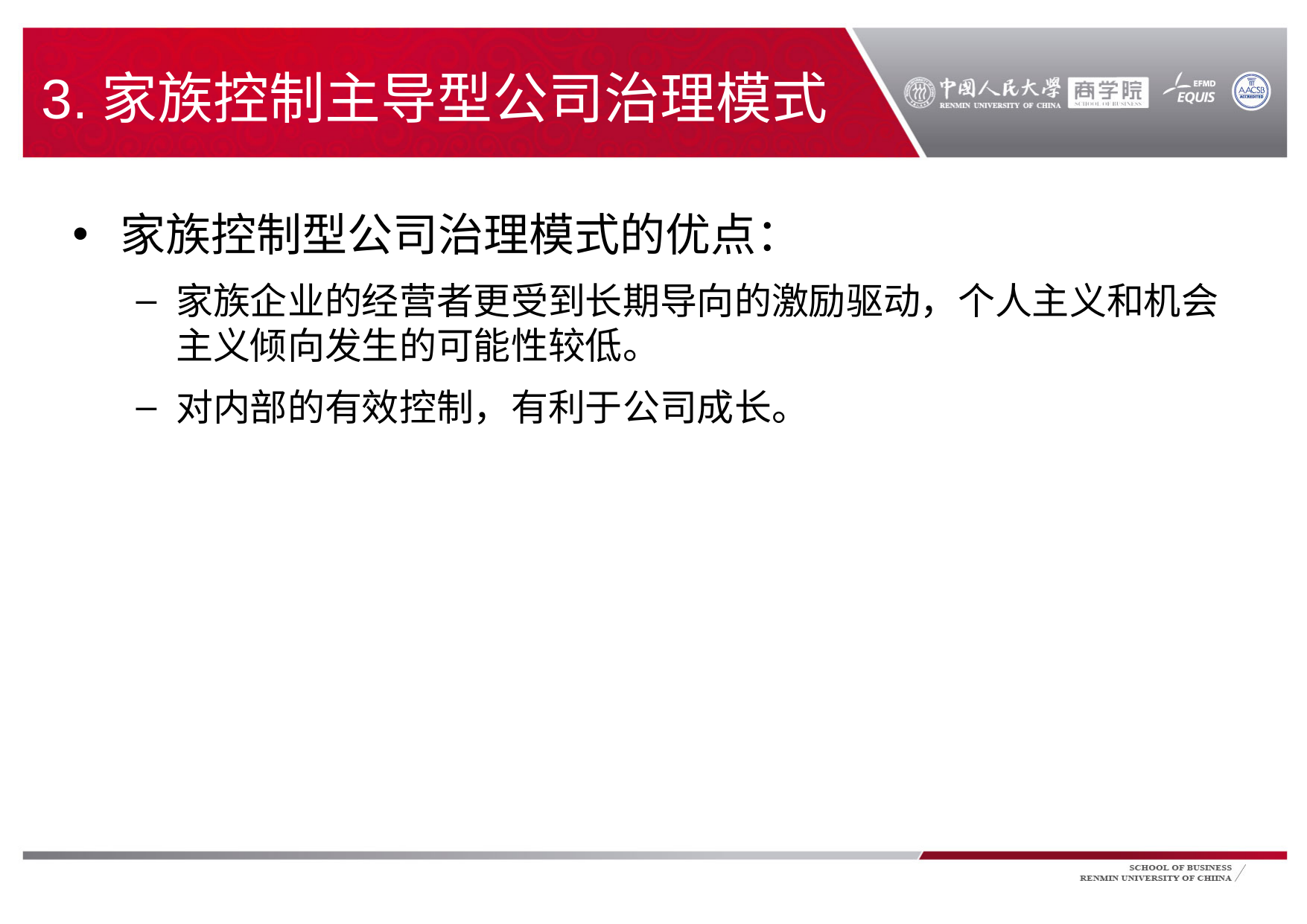

# 3.家族控制主导型公司治理模式
家族控制型公司治理模式的优点：
家族企业的经营者更受到长期导向的激励驱动，个人主义和机会主义倾向发生的可能性较低。
对内部的有效控制，有利于公司成长。